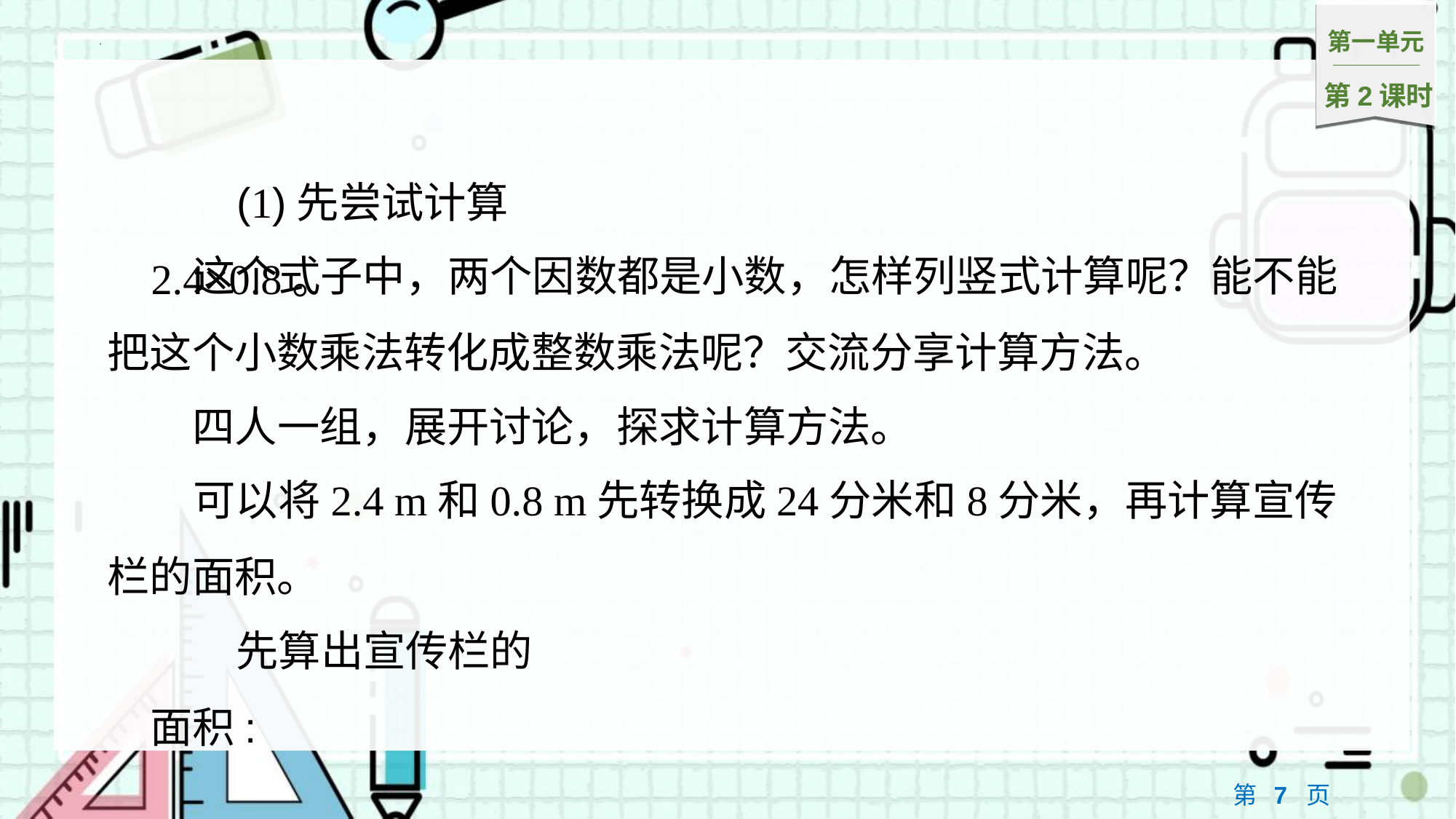

(1)先尝试计算2.4×0.8。
这个式子中，两个因数都是小数，怎样列竖式计算呢？能不能把这个小数乘法转化成整数乘法呢？交流分享计算方法。
　　四人一组，展开讨论，探求计算方法。
可以将2.4 m和0.8 m先转换成24分米和8分米，再计算宣传栏的面积。
先算出宣传栏的面积: